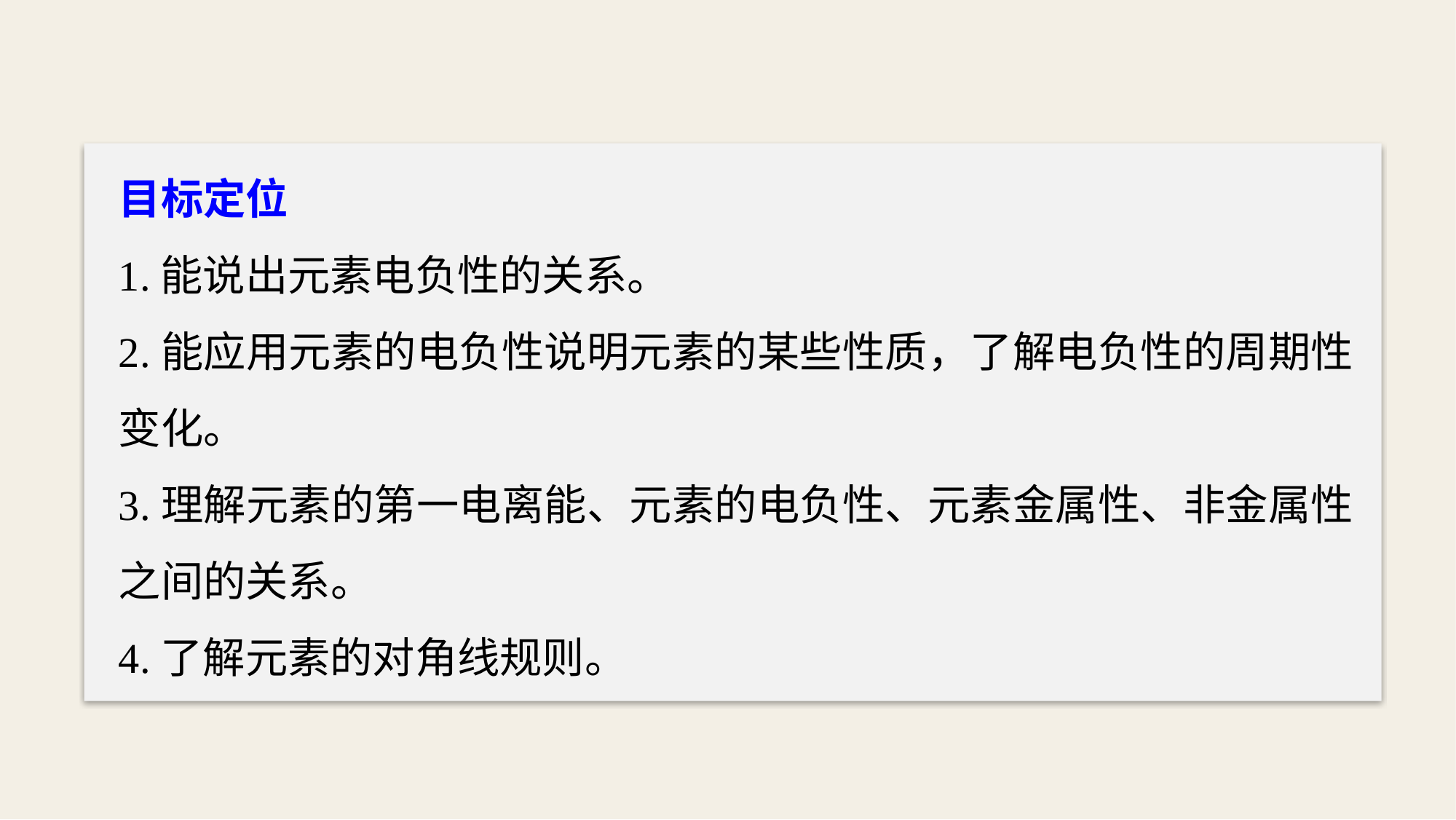

目标定位
1.能说出元素电负性的关系。
2.能应用元素的电负性说明元素的某些性质，了解电负性的周期性变化。
3.理解元素的第一电离能、元素的电负性、元素金属性、非金属性之间的关系。
4.了解元素的对角线规则。